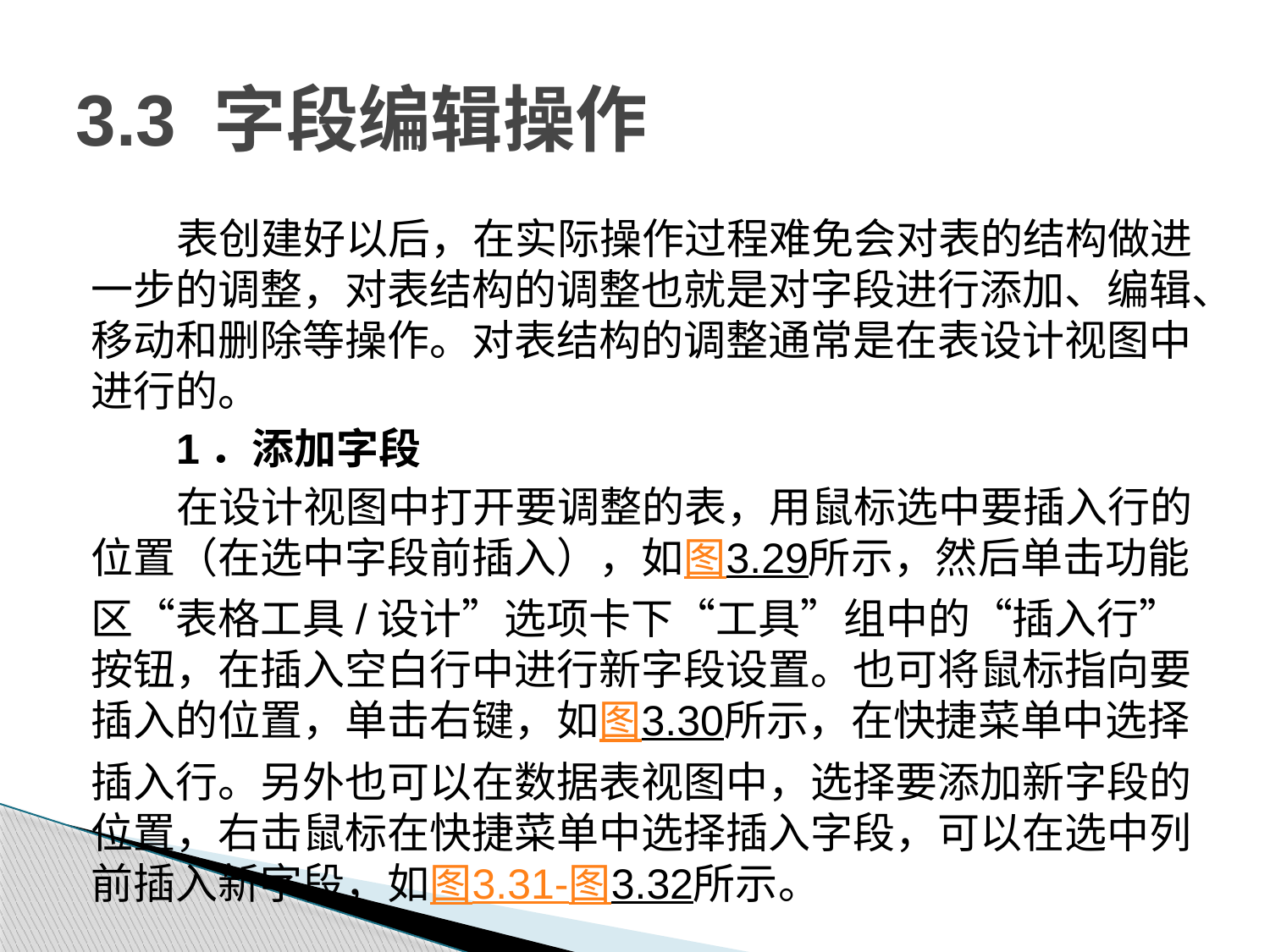

# 3.3 字段编辑操作
表创建好以后，在实际操作过程难免会对表的结构做进一步的调整，对表结构的调整也就是对字段进行添加、编辑、移动和删除等操作。对表结构的调整通常是在表设计视图中进行的。
1．添加字段
在设计视图中打开要调整的表，用鼠标选中要插入行的位置（在选中字段前插入），如图3.29所示，然后单击功能区“表格工具/设计”选项卡下“工具”组中的“插入行”按钮，在插入空白行中进行新字段设置。也可将鼠标指向要插入的位置，单击右键，如图3.30所示，在快捷菜单中选择插入行。另外也可以在数据表视图中，选择要添加新字段的位置，右击鼠标在快捷菜单中选择插入字段，可以在选中列前插入新字段，如图3.31-图3.32所示。